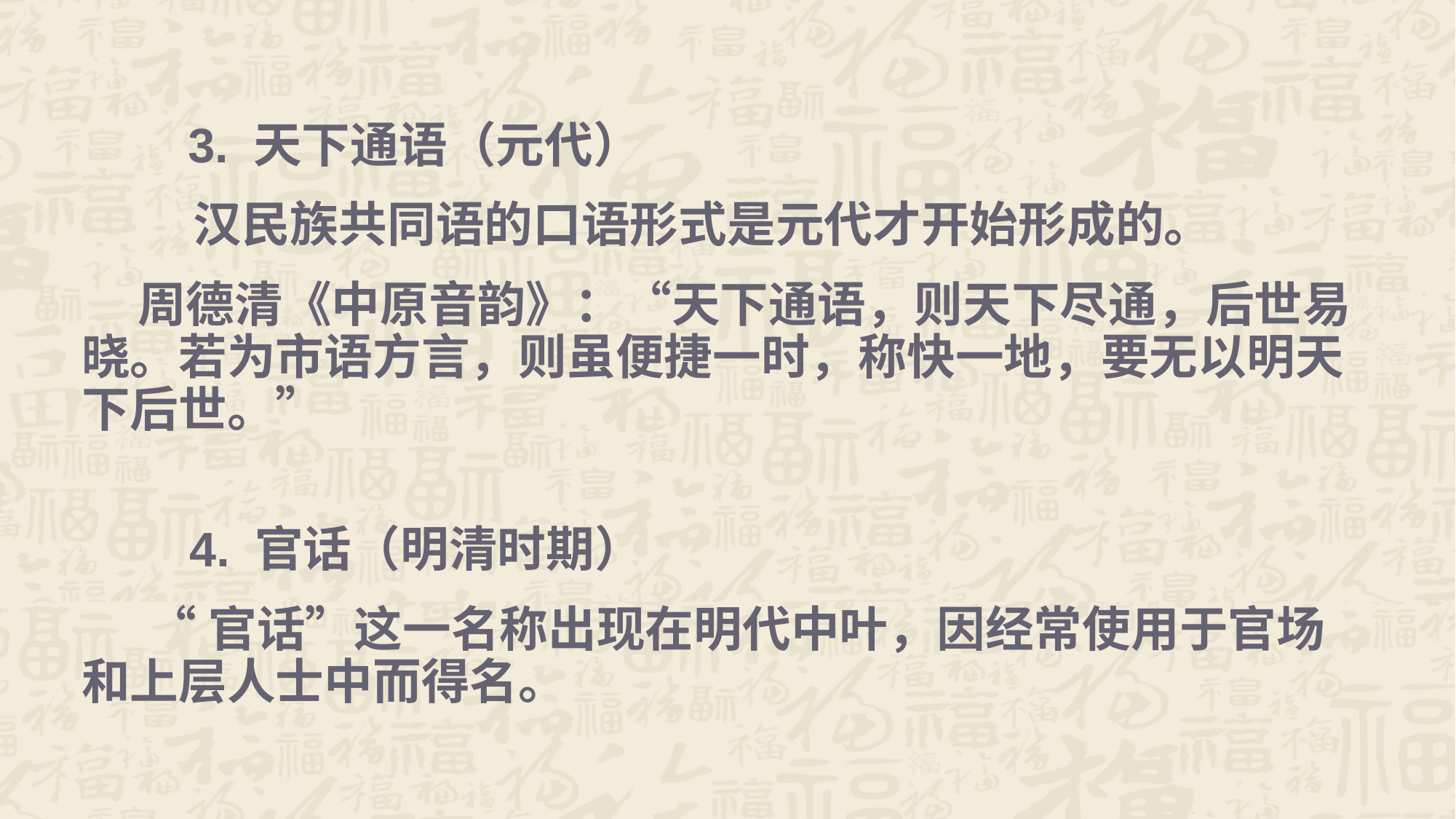

3. 天下通语（元代）
         汉民族共同语的口语形式是元代才开始形成的。
    周德清《中原音韵》：“天下通语，则天下尽通，后世易晓。若为市语方言，则虽便捷一时，称快一地，要无以明天下后世。”

        4. 官话（明清时期）
      “官话”这一名称出现在明代中叶，因经常使用于官场和上层人士中而得名。